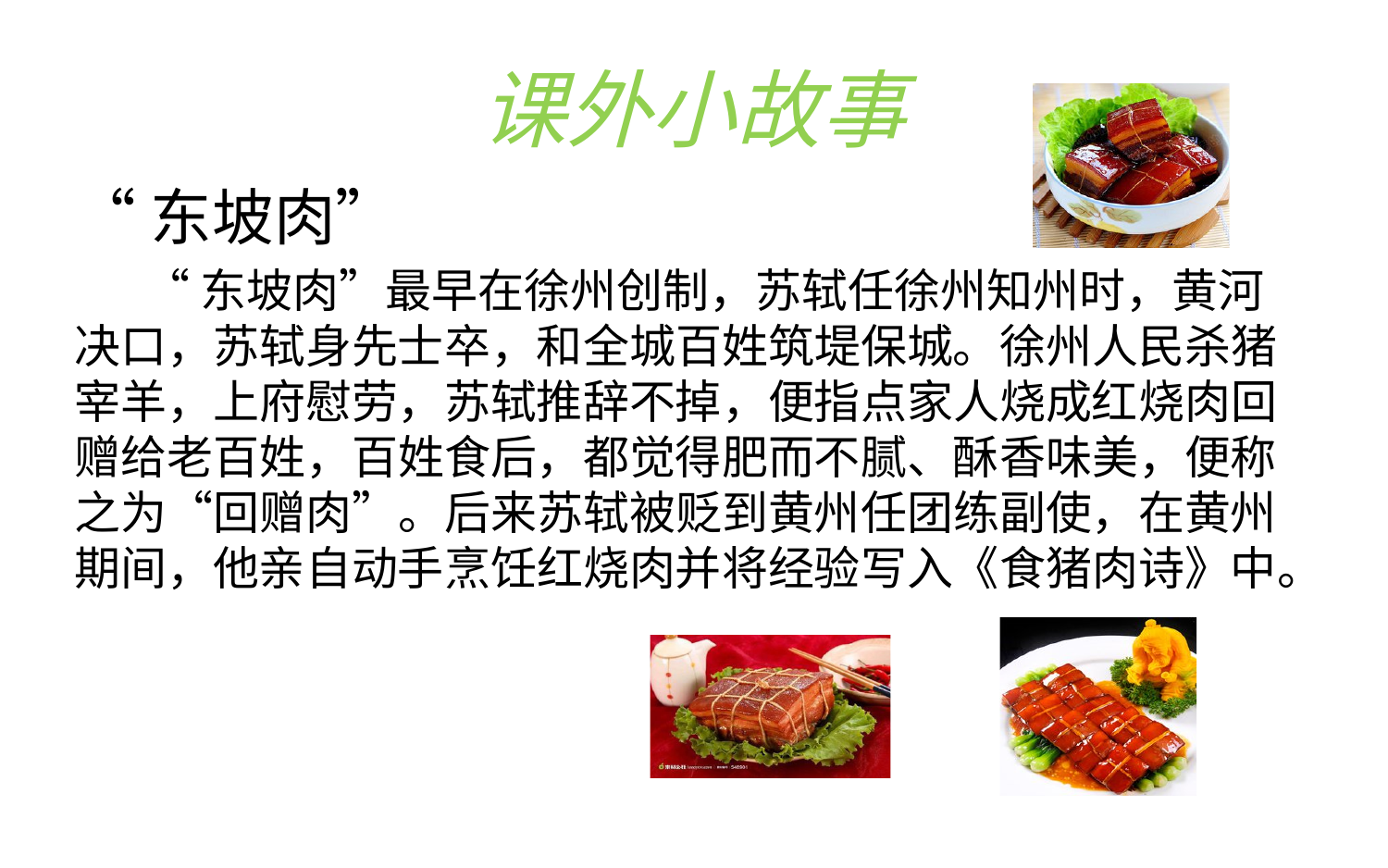

# 课外小故事

“东坡肉”
“东坡肉”最早在徐州创制，苏轼任徐州知州时，黄河决口，苏轼身先士卒，和全城百姓筑堤保城。徐州人民杀猪宰羊，上府慰劳，苏轼推辞不掉，便指点家人烧成红烧肉回赠给老百姓，百姓食后，都觉得肥而不腻、酥香味美，便称之为“回赠肉”。后来苏轼被贬到黄州任团练副使，在黄州期间，他亲自动手烹饪红烧肉并将经验写入《食猪肉诗》中。